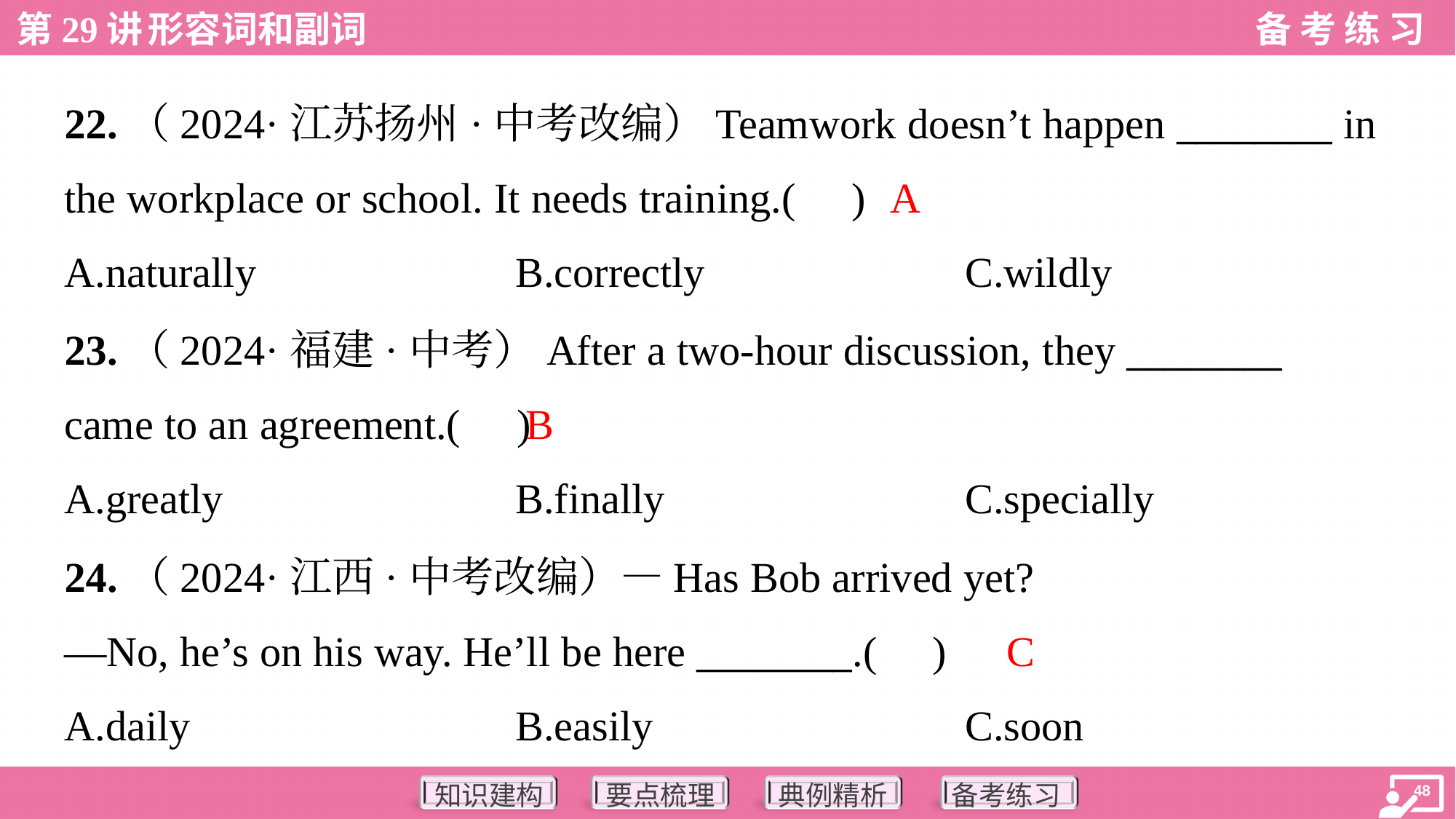

22.（2024·江苏扬州·中考改编）Teamwork doesn’t happen ________ in
the workplace or school. It needs training.(     )
A
A.naturally	B.correctly	C.wildly
23.（2024·福建·中考）After a two-hour discussion, they ________
came to an agreement.(     )
B
A.greatly	B.finally	C.specially
24.（2024·江西·中考改编）—Has Bob arrived yet?
—No, he’s on his way. He’ll be here ________.(     )
C
A.daily	B.easily	C.soon